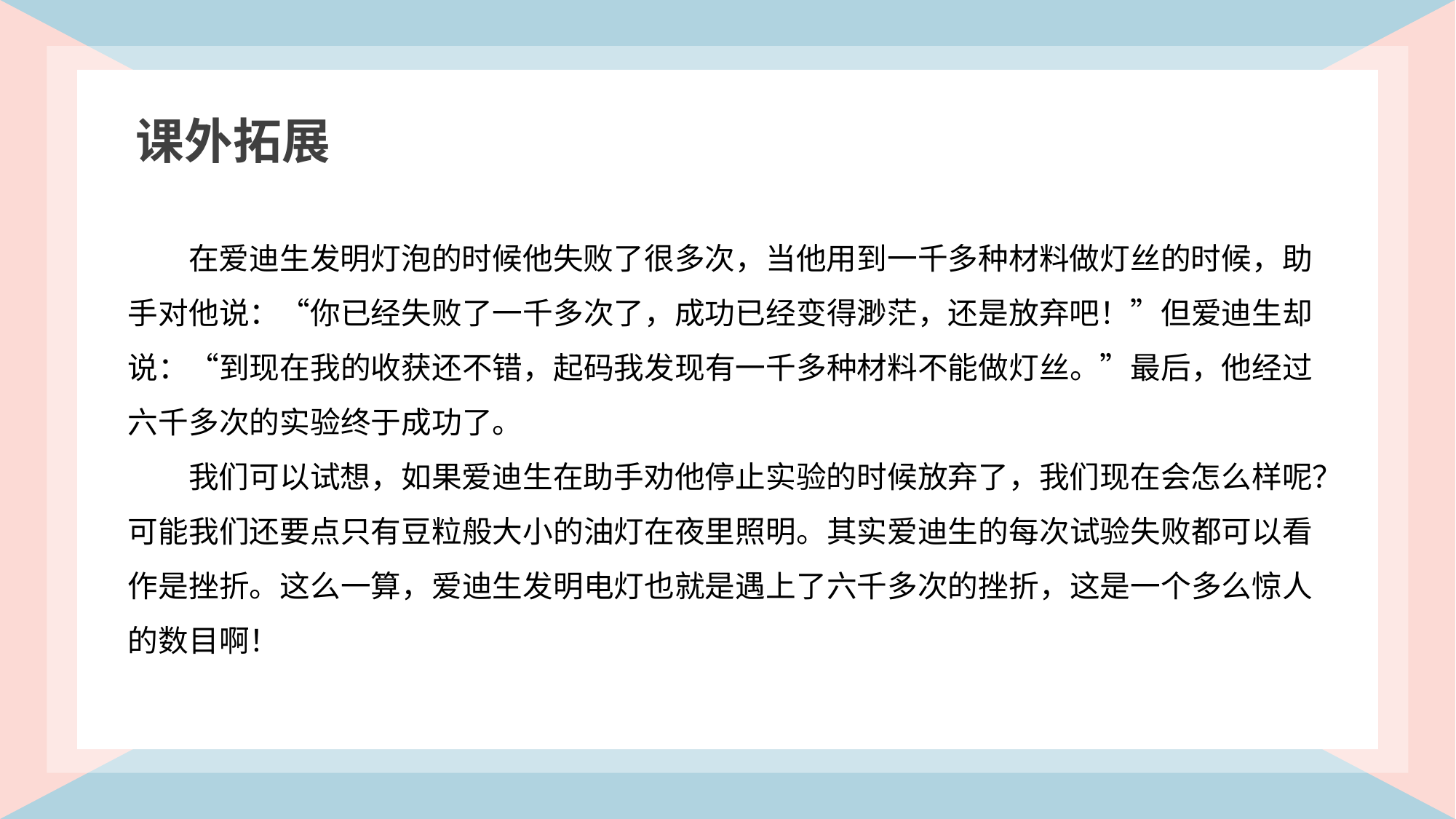

课外拓展
在爱迪生发明灯泡的时候他失败了很多次，当他用到一千多种材料做灯丝的时候，助手对他说：“你已经失败了一千多次了，成功已经变得渺茫，还是放弃吧！”但爱迪生却说：“到现在我的收获还不错，起码我发现有一千多种材料不能做灯丝。”最后，他经过六千多次的实验终于成功了。
我们可以试想，如果爱迪生在助手劝他停止实验的时候放弃了，我们现在会怎么样呢？可能我们还要点只有豆粒般大小的油灯在夜里照明。其实爱迪生的每次试验失败都可以看作是挫折。这么一算，爱迪生发明电灯也就是遇上了六千多次的挫折，这是一个多么惊人的数目啊！